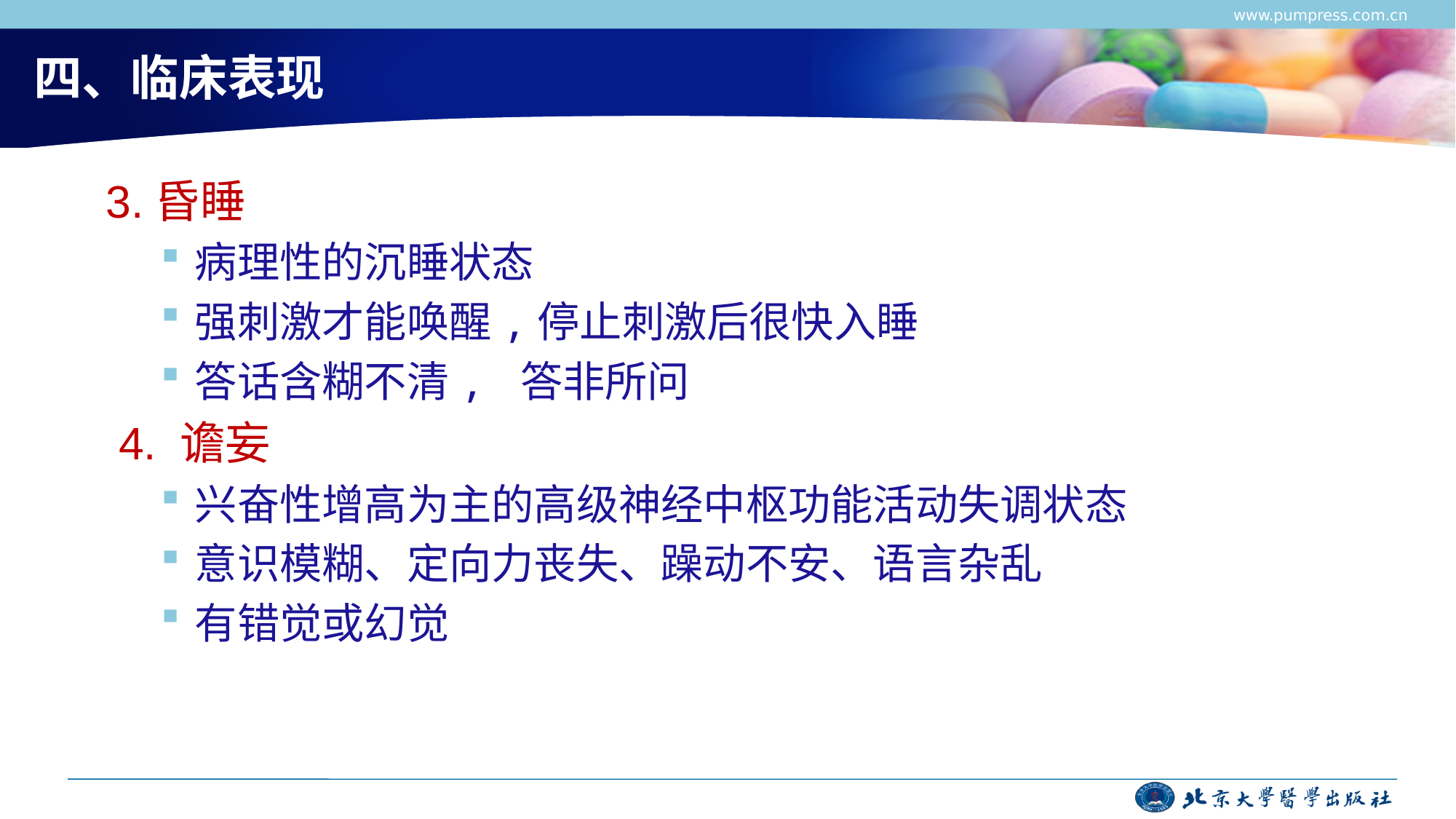

www.pumpress.com.cn
# 四、临床表现
3.昏睡
病理性的沉睡状态
强刺激才能唤醒,停止刺激后很快入睡
答话含糊不清, 答非所问
 4. 谵妄
兴奋性增高为主的高级神经中枢功能活动失调状态
意识模糊、定向力丧失、躁动不安、语言杂乱
有错觉或幻觉